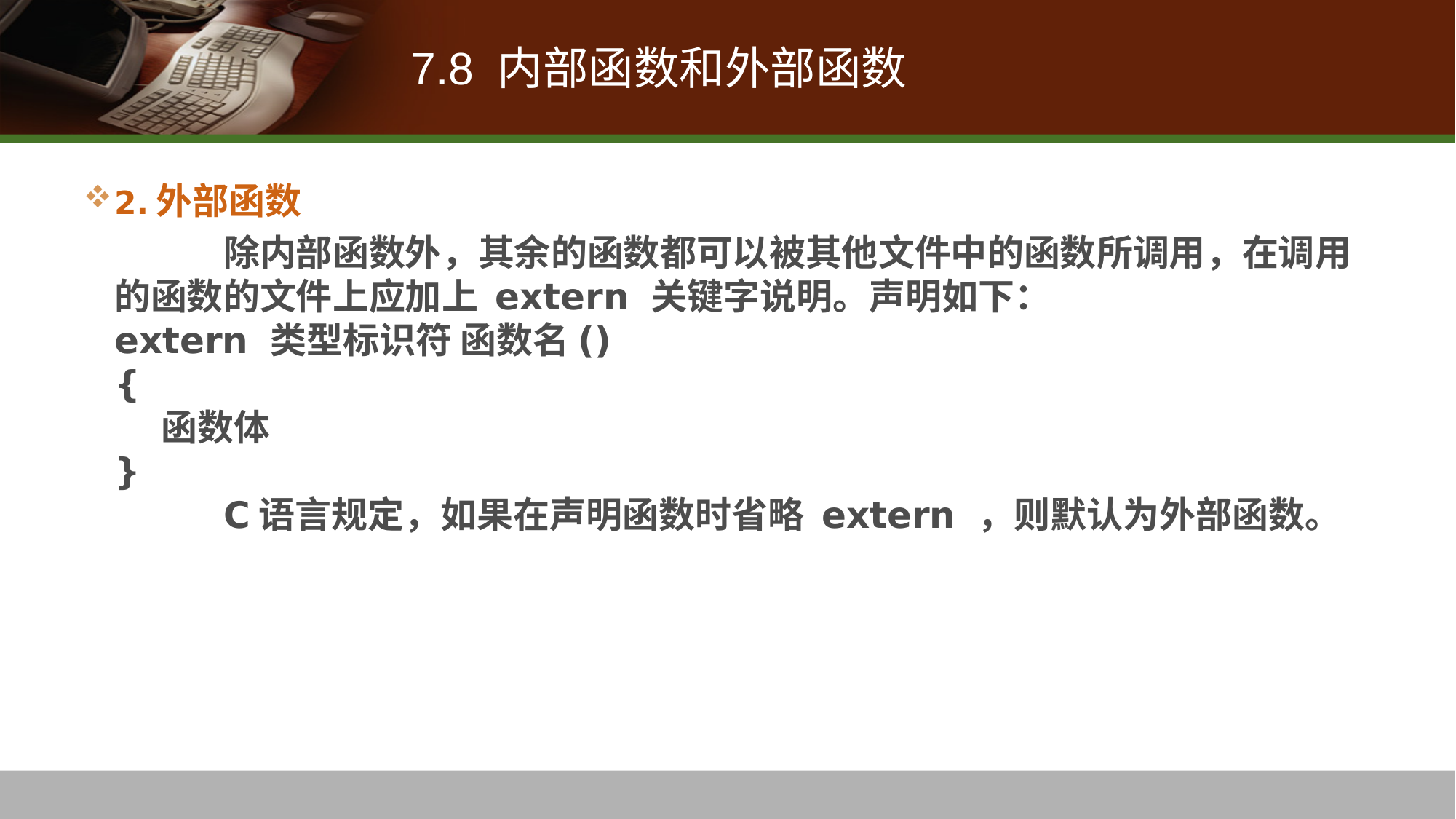

# 7.8 内部函数和外部函数
2.外部函数
		除内部函数外，其余的函数都可以被其他文件中的函数所调用，在调用的函数的文件上应加上 extern 关键字说明。声明如下： 
extern 类型标识符 函数名() 
{ 
   函数体 
} 
   	C语言规定，如果在声明函数时省略 extern ，则默认为外部函数。